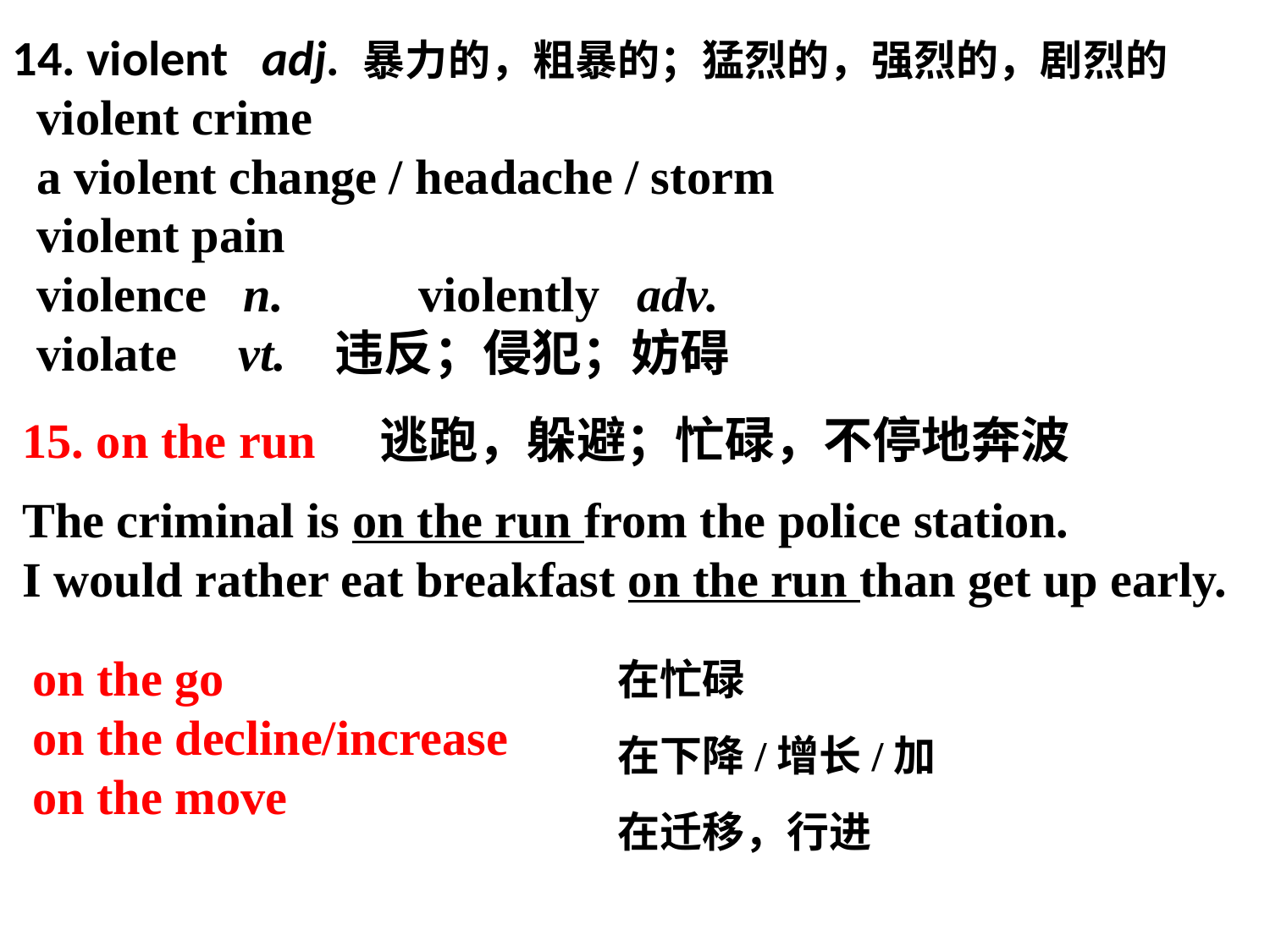

14. violent   adj. 暴力的，粗暴的；猛烈的，强烈的，剧烈的
  violent crime
  a violent change / headache / storm
  violent pain
  violence   n.           violently   adv.
  violate     vt.   违反；侵犯；妨碍
15. on the run
逃跑，躲避；忙碌，不停地奔波
The criminal is on the run from the police station.
I would rather eat breakfast on the run than get up early.

on the go
on the decline/increase
on the move

在忙碌
在下降/增长/加
在迁移，行进